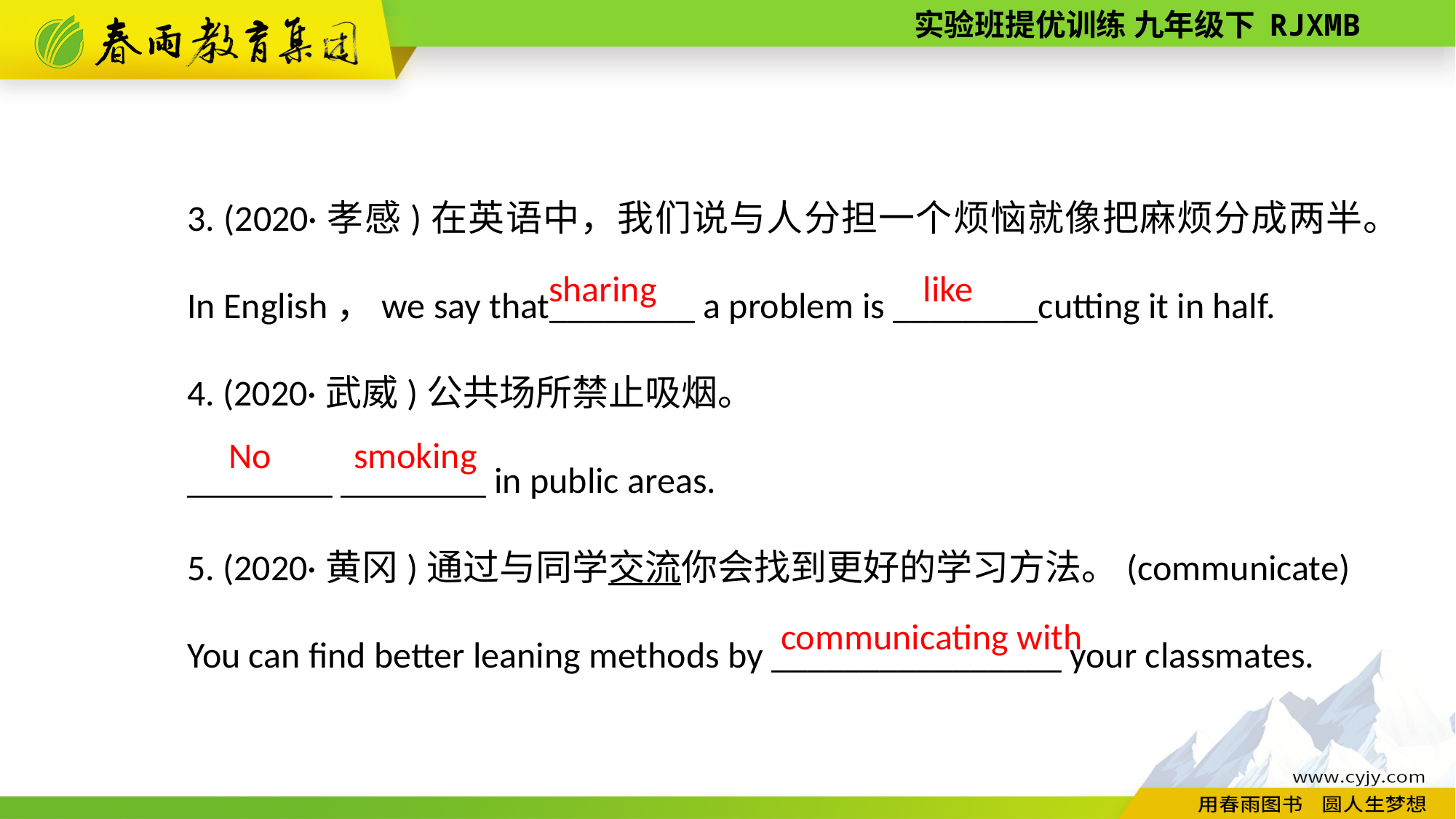

3. (2020·孝感)在英语中，我们说与人分担一个烦恼就像把麻烦分成两半。
In English，we say that________ a problem is ________cutting it in half.
4. (2020·武威)公共场所禁止吸烟。
________ ________ in public areas.
5. (2020·黄冈)通过与同学交流你会找到更好的学习方法。(communicate)
You can find better leaning methods by ________________ your classmates.
sharing
like
No
smoking
communicating with